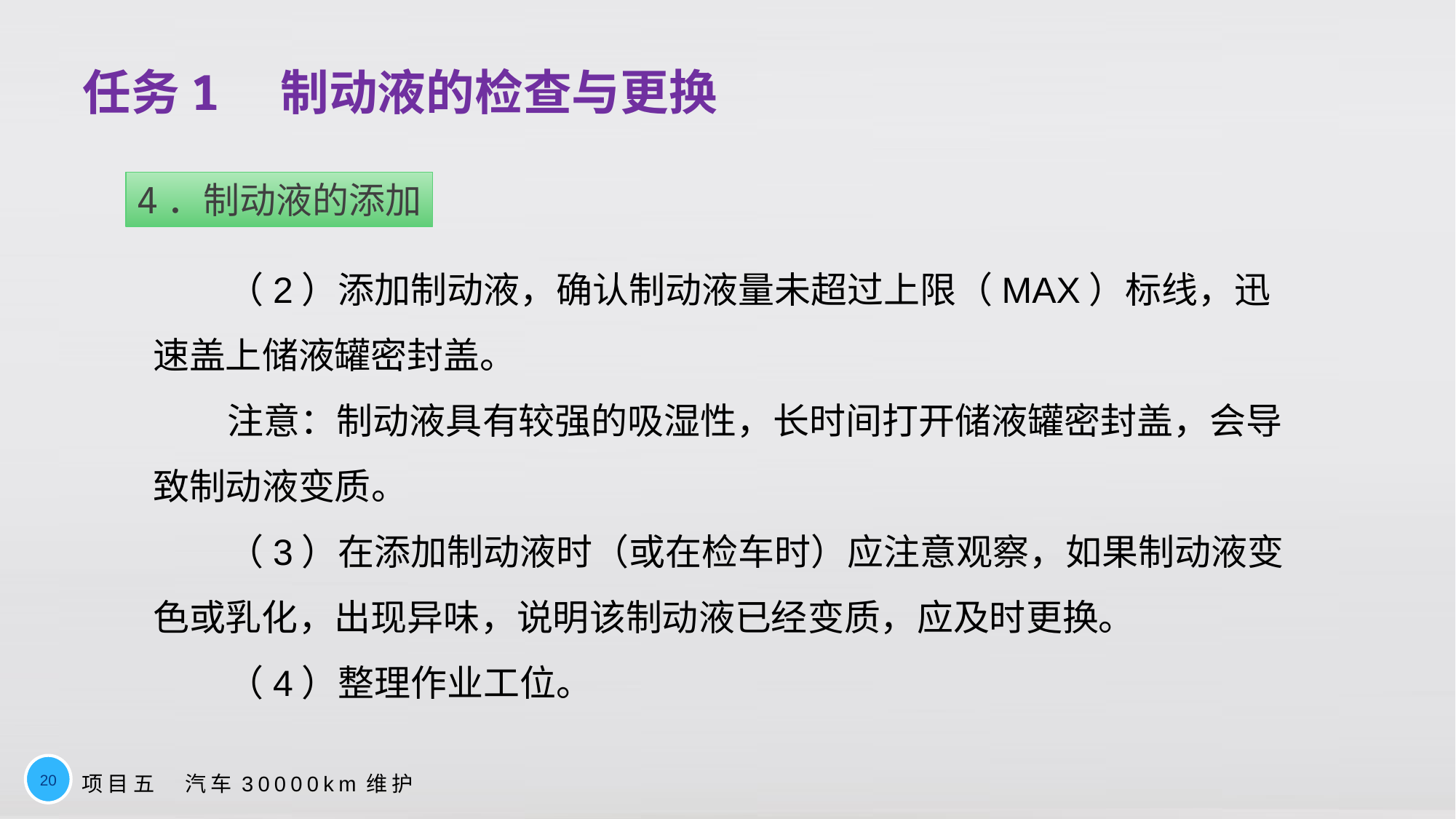

# 任务1　制动液的检查与更换
4．制动液的添加
（2）添加制动液，确认制动液量未超过上限（MAX）标线，迅速盖上储液罐密封盖。
注意：制动液具有较强的吸湿性，长时间打开储液罐密封盖，会导致制动液变质。
（3）在添加制动液时（或在检车时）应注意观察，如果制动液变色或乳化，出现异味，说明该制动液已经变质，应及时更换。
（4）整理作业工位。
20